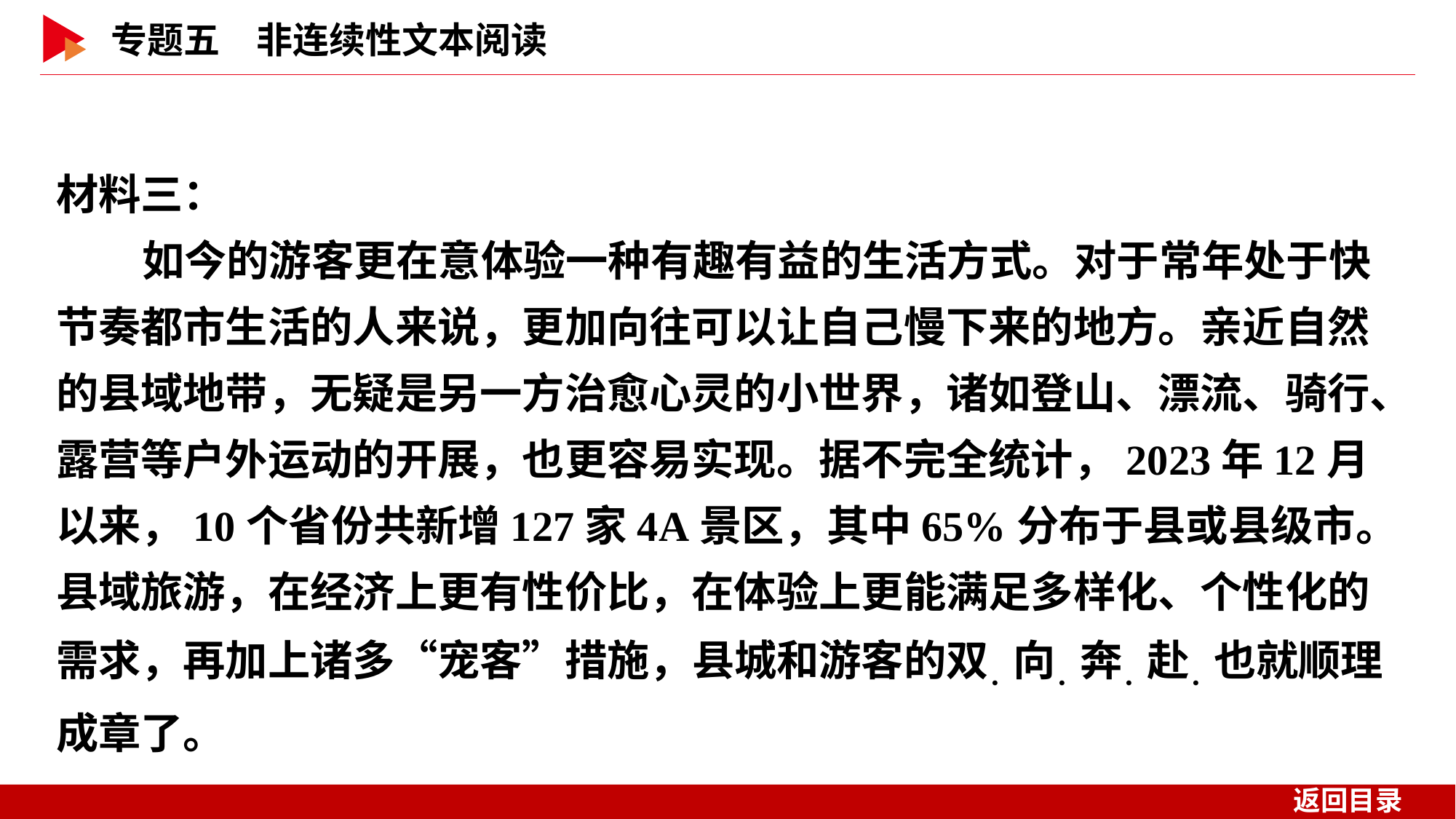

材料三：
如今的游客更在意体验一种有趣有益的生活方式。对于常年处于快节奏都市生活的人来说，更加向往可以让自己慢下来的地方。亲近自然的县域地带，无疑是另一方治愈心灵的小世界，诸如登山、漂流、骑行、露营等户外运动的开展，也更容易实现。据不完全统计，2023年12月以来，10个省份共新增127家4A景区，其中65%分布于县或县级市。县域旅游，在经济上更有性价比，在体验上更能满足多样化、个性化的需求，再加上诸多“宠客”措施，县城和游客的双．向．奔．赴．也就顺理成章了。